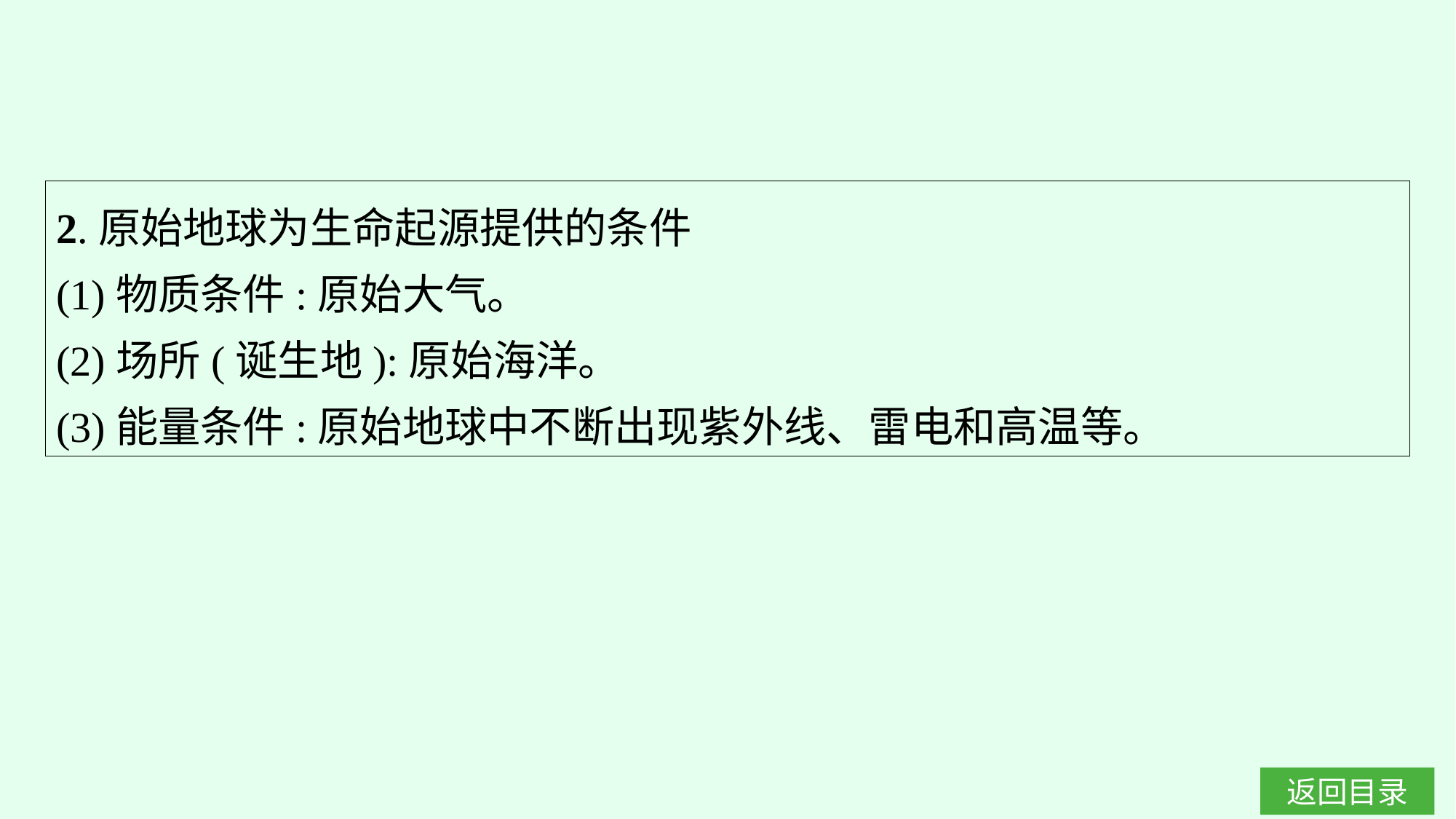

2.原始地球为生命起源提供的条件
(1)物质条件:原始大气。
(2)场所(诞生地):原始海洋。
(3)能量条件:原始地球中不断出现紫外线、雷电和高温等。